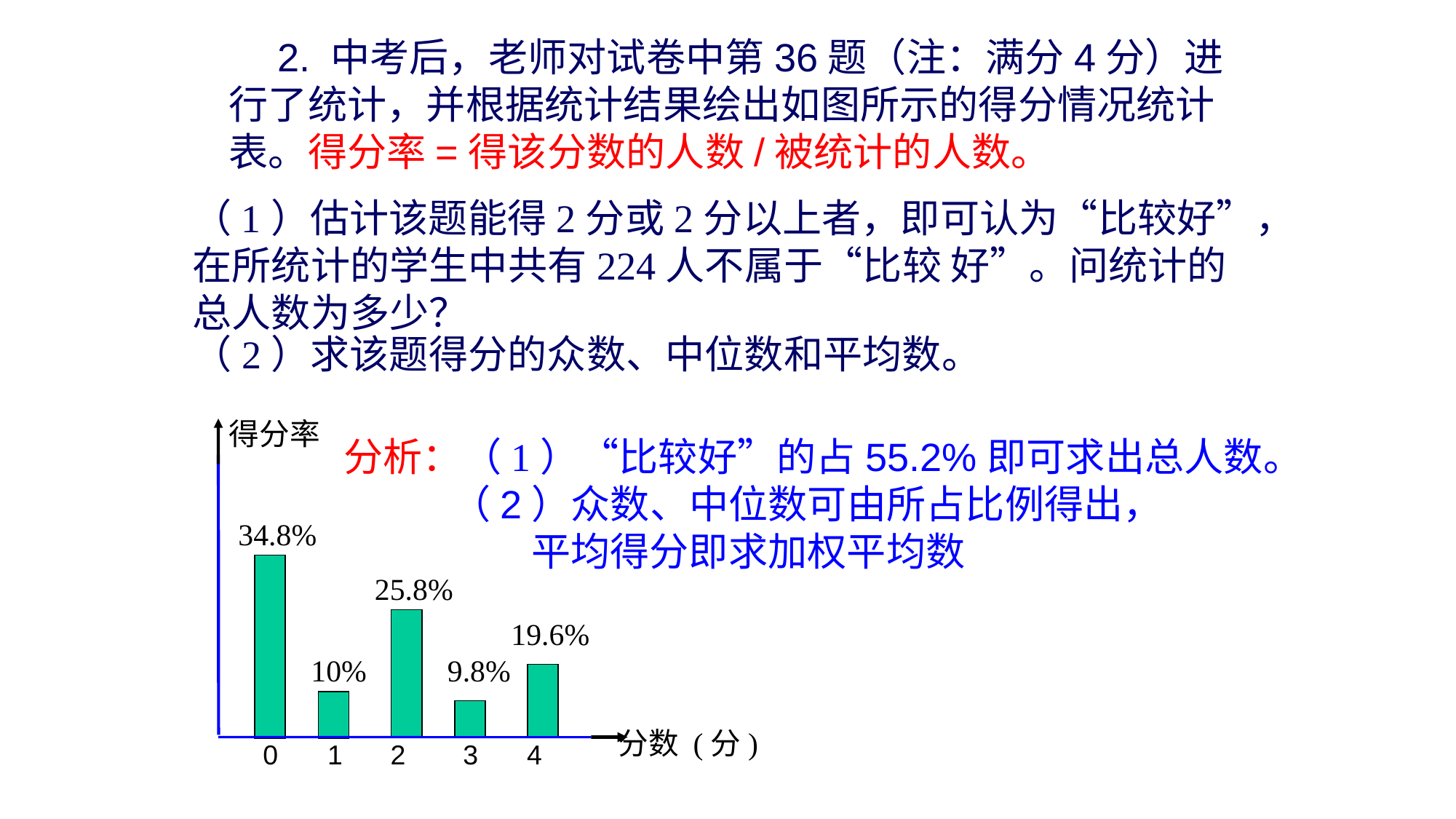

2. 中考后，老师对试卷中第36题（注：满分4分）进行了统计，并根据统计结果绘出如图所示的得分情况统计表。得分率=得该分数的人数/被统计的人数。
（1）估计该题能得2分或2分以上者，即可认为“比较好”，在所统计的学生中共有224人不属于“比较 好”。问统计的总人数为多少？
（2）求该题得分的众数、中位数和平均数。

得分率

34.8%

25.8%

19.6%
10%
9.8%

      分数 (分)

0
2
3
4

1
分析：（1）“比较好”的占55.2%即可求出总人数。
           （2）众数、中位数可由所占比例得出，
                    平均得分即求加权平均数